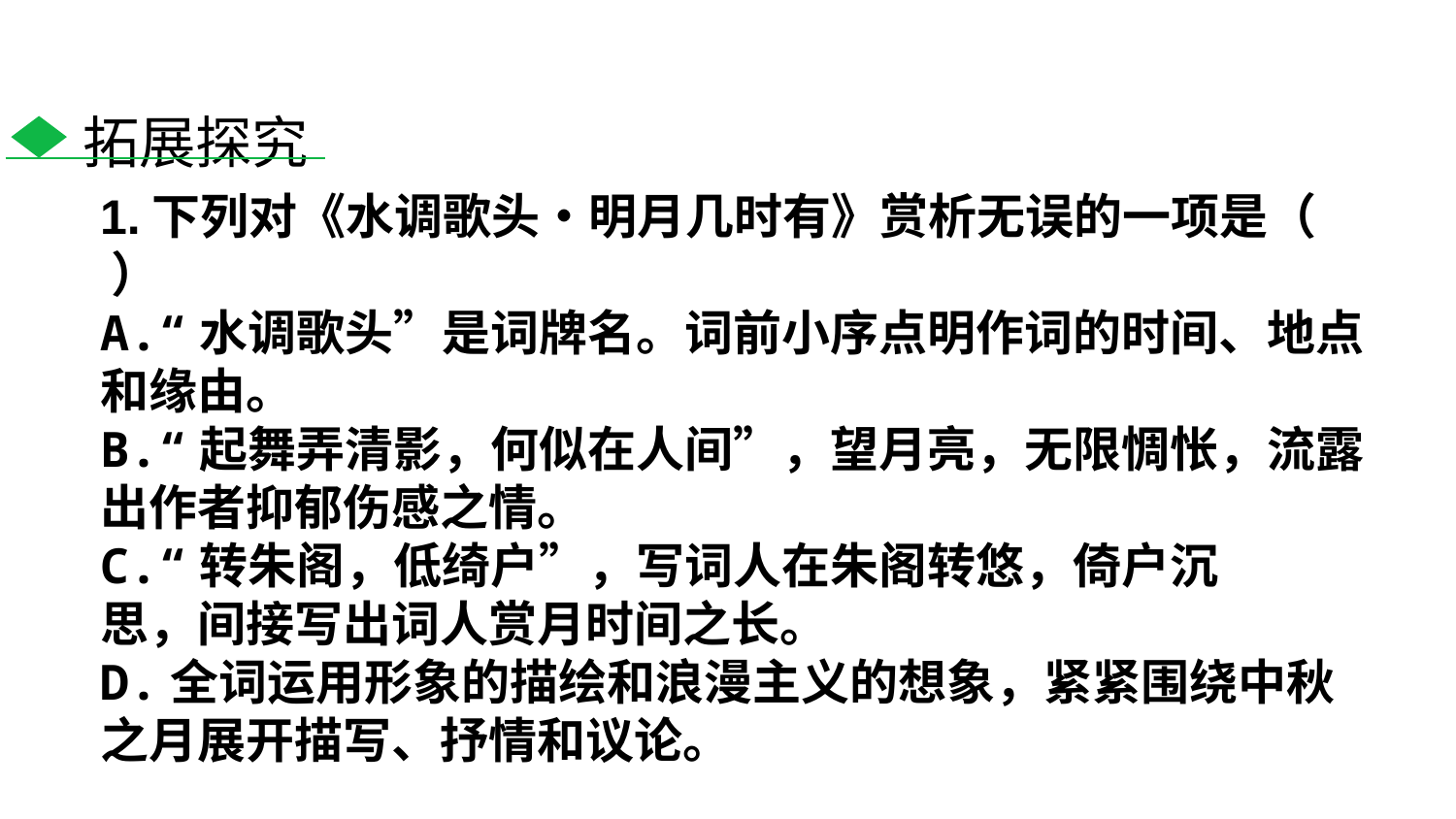

拓展探究

1.下列对《水调歌头•明月几时有》赏析无误的一项是（  ）
A.“水调歌头”是词牌名。词前小序点明作词的时间、地点和缘由。
B.“起舞弄清影，何似在人间”，望月亮，无限惆怅，流露出作者抑郁伤感之情。
C.“转朱阁，低绮户”，写词人在朱阁转悠，倚户沉
思，间接写出词人赏月时间之长。
D.全词运用形象的描绘和浪漫主义的想象，紧紧围绕中秋之月展开描写、抒情和议论。